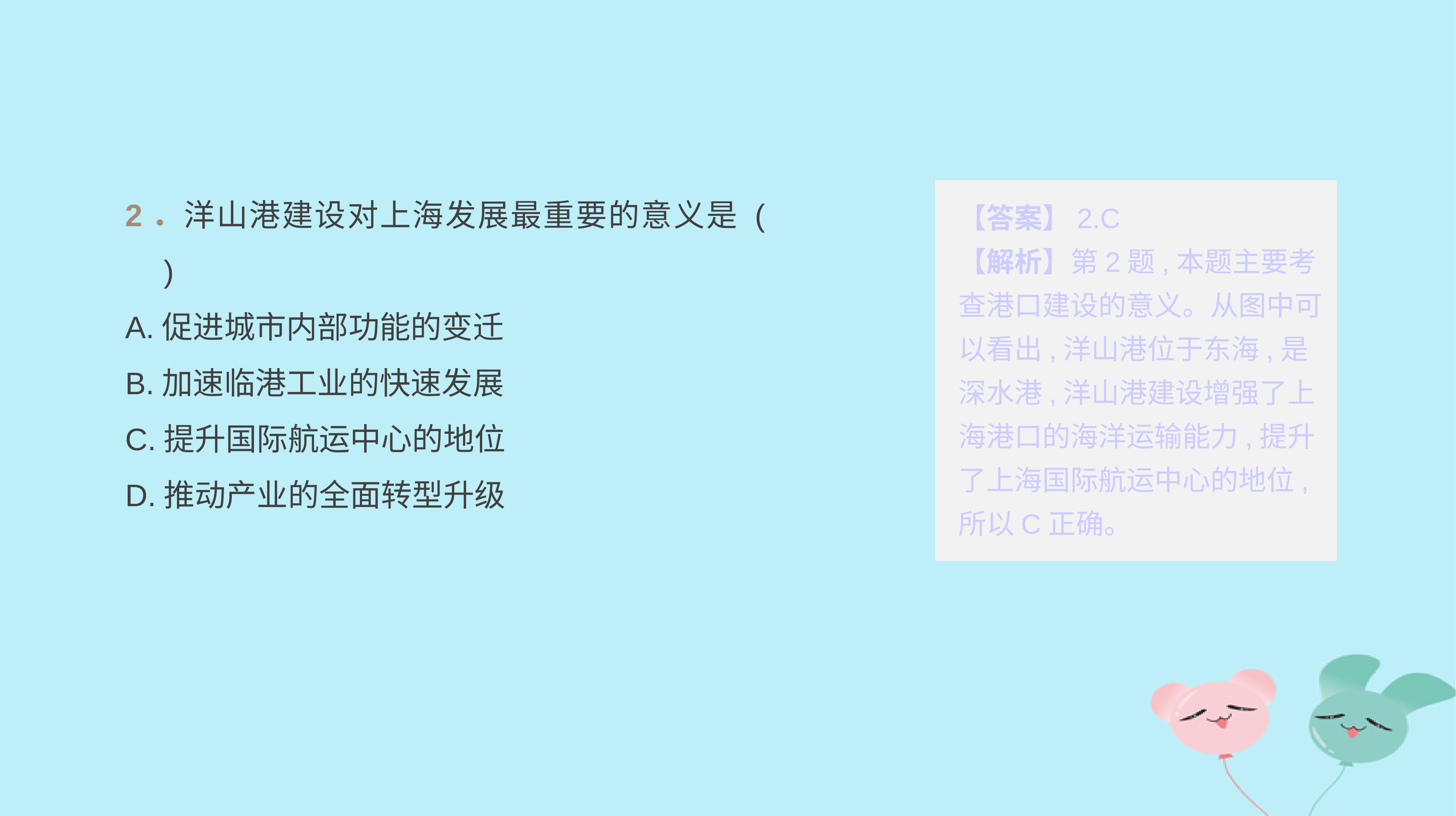

2．洋山港建设对上海发展最重要的意义是 (　　)
A.促进城市内部功能的变迁
B.加速临港工业的快速发展
C.提升国际航运中心的地位
D.推动产业的全面转型升级

【答案】2.C
【解析】第2题,本题主要考查港口建设的意义。从图中可以看出,洋山港位于东海,是深水港,洋山港建设增强了上海港口的海洋运输能力,提升了上海国际航运中心的地位,所以C正确。